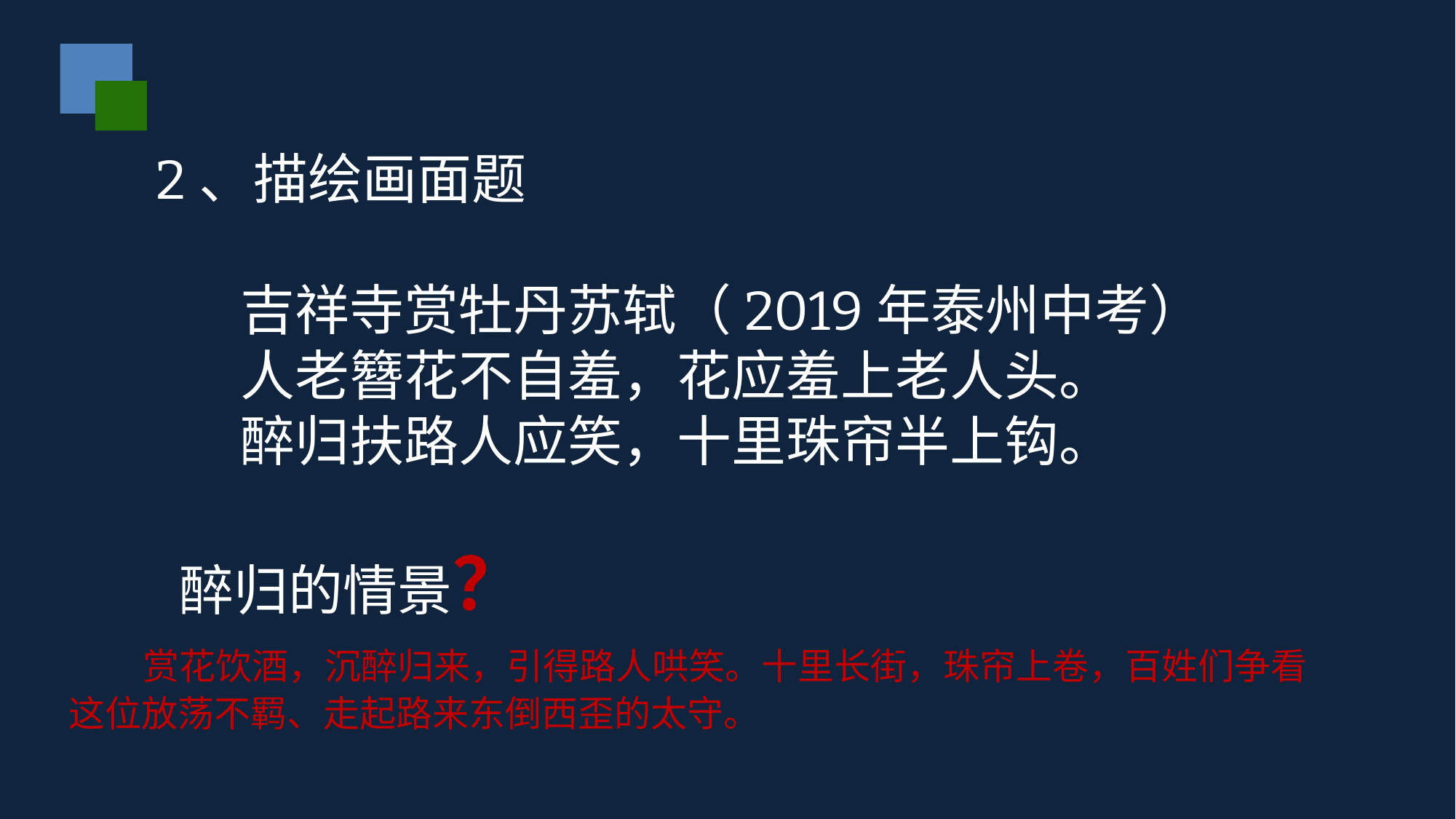

2、描绘画面题

             吉祥寺赏牡丹苏轼（2019年泰州中考）
             人老簪花不自羞，花应羞上老人头。
             醉归扶路人应笑，十里珠帘半上钩。

        醉归的情景？
     赏花饮酒，沉醉归来，引得路人哄笑。十里长街，珠帘上卷，百姓们争看这位放荡不羁、走起路来东倒西歪的太守。